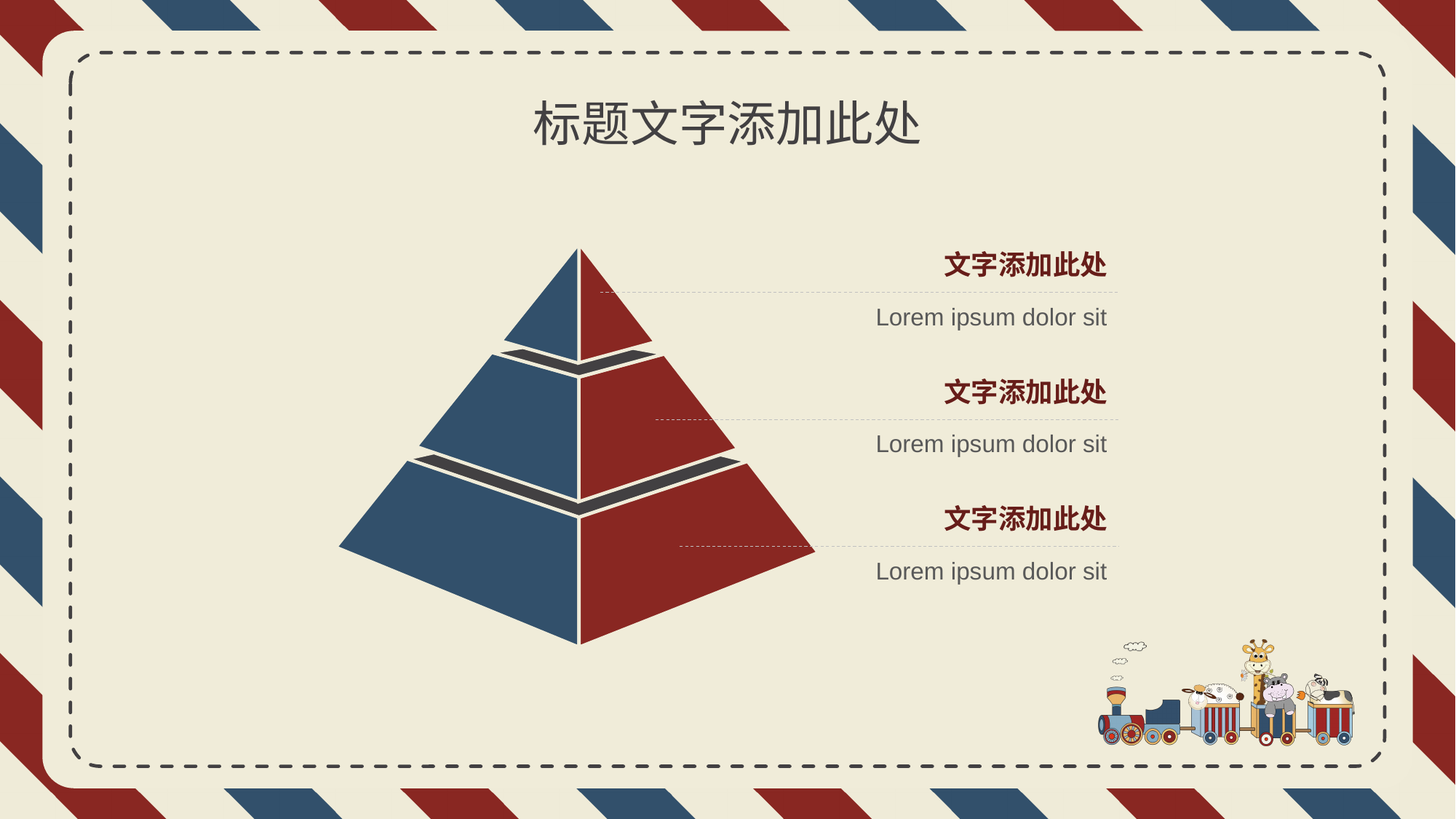

标题文字添加此处
文字添加此处

Lorem ipsum dolor sit

文字添加此处

Lorem ipsum dolor sit

文字添加此处
Lorem ipsum dolor sit